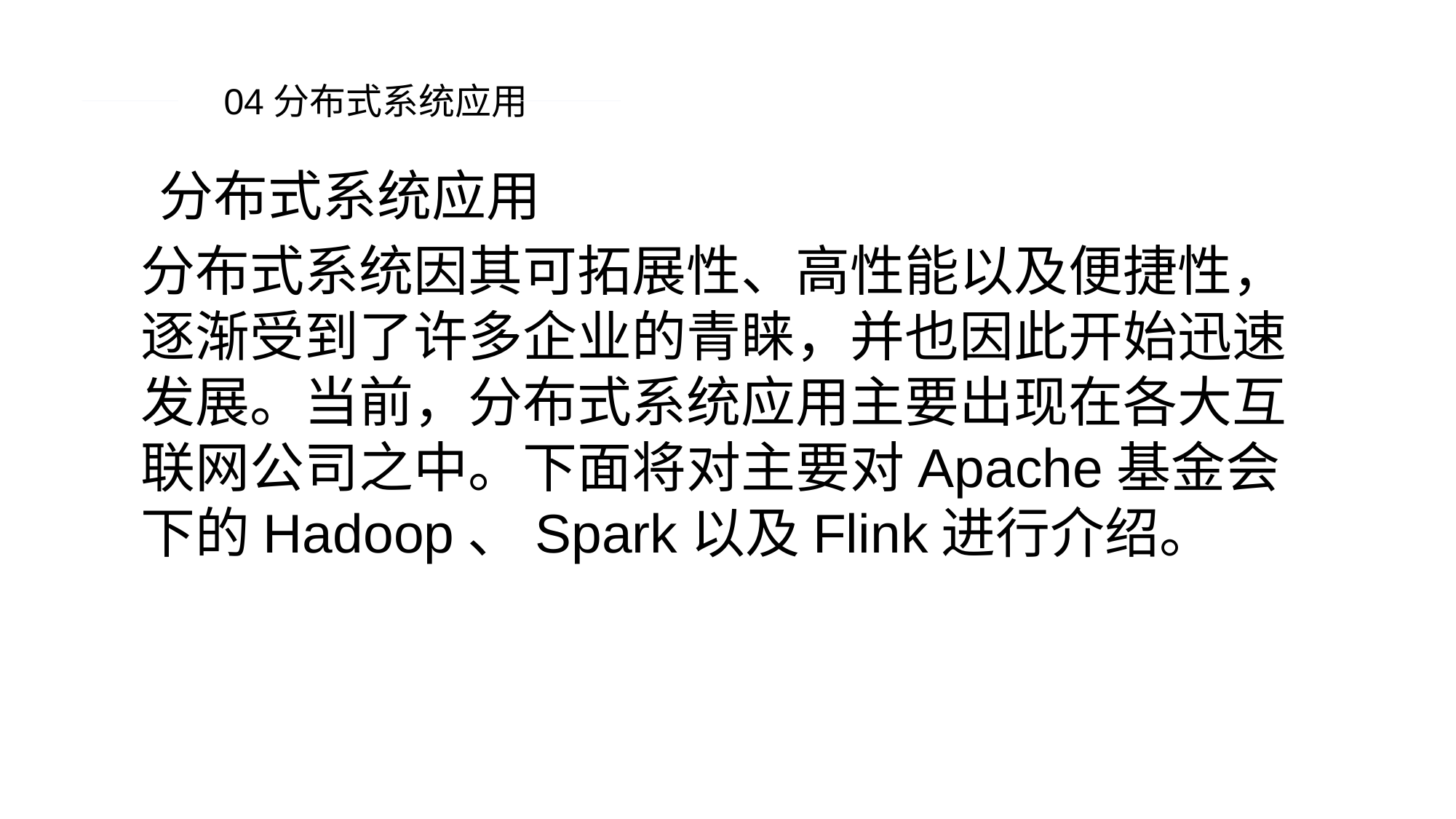

04分布式系统应用
分布式系统应用
分布式系统因其可拓展性、高性能以及便捷性，逐渐受到了许多企业的青睐，并也因此开始迅速发展。当前，分布式系统应用主要出现在各大互联网公司之中。下面将对主要对Apache基金会下的Hadoop、Spark以及Flink进行介绍。